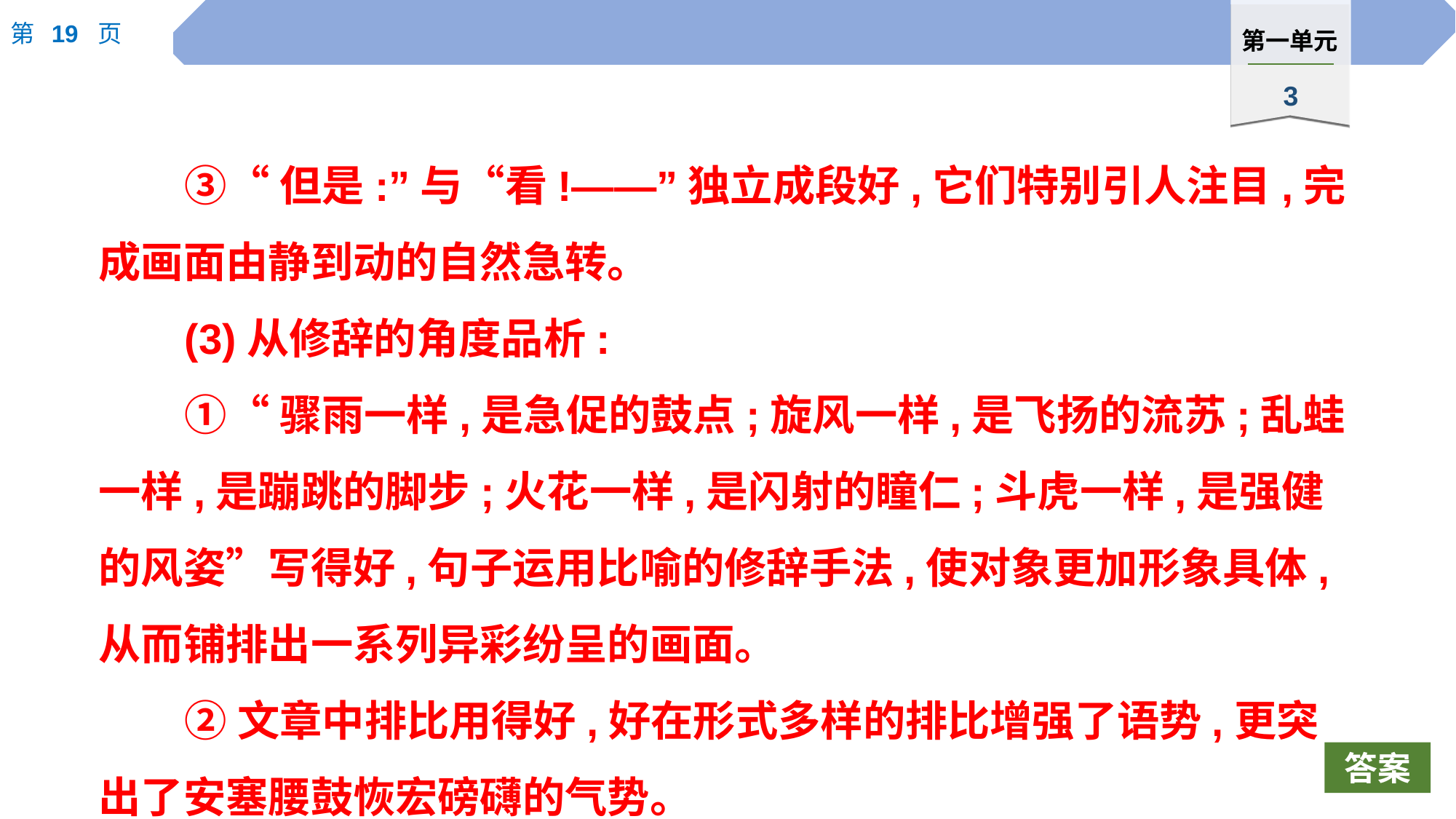

③“但是:”与“看!——”独立成段好,它们特别引人注目,完成画面由静到动的自然急转。
(3)从修辞的角度品析:
①“骤雨一样,是急促的鼓点;旋风一样,是飞扬的流苏;乱蛙一样,是蹦跳的脚步;火花一样,是闪射的瞳仁;斗虎一样,是强健的风姿”写得好,句子运用比喻的修辞手法,使对象更加形象具体,从而铺排出一系列异彩纷呈的画面。
②文章中排比用得好,好在形式多样的排比增强了语势,更突出了安塞腰鼓恢宏磅礴的气势。
答案